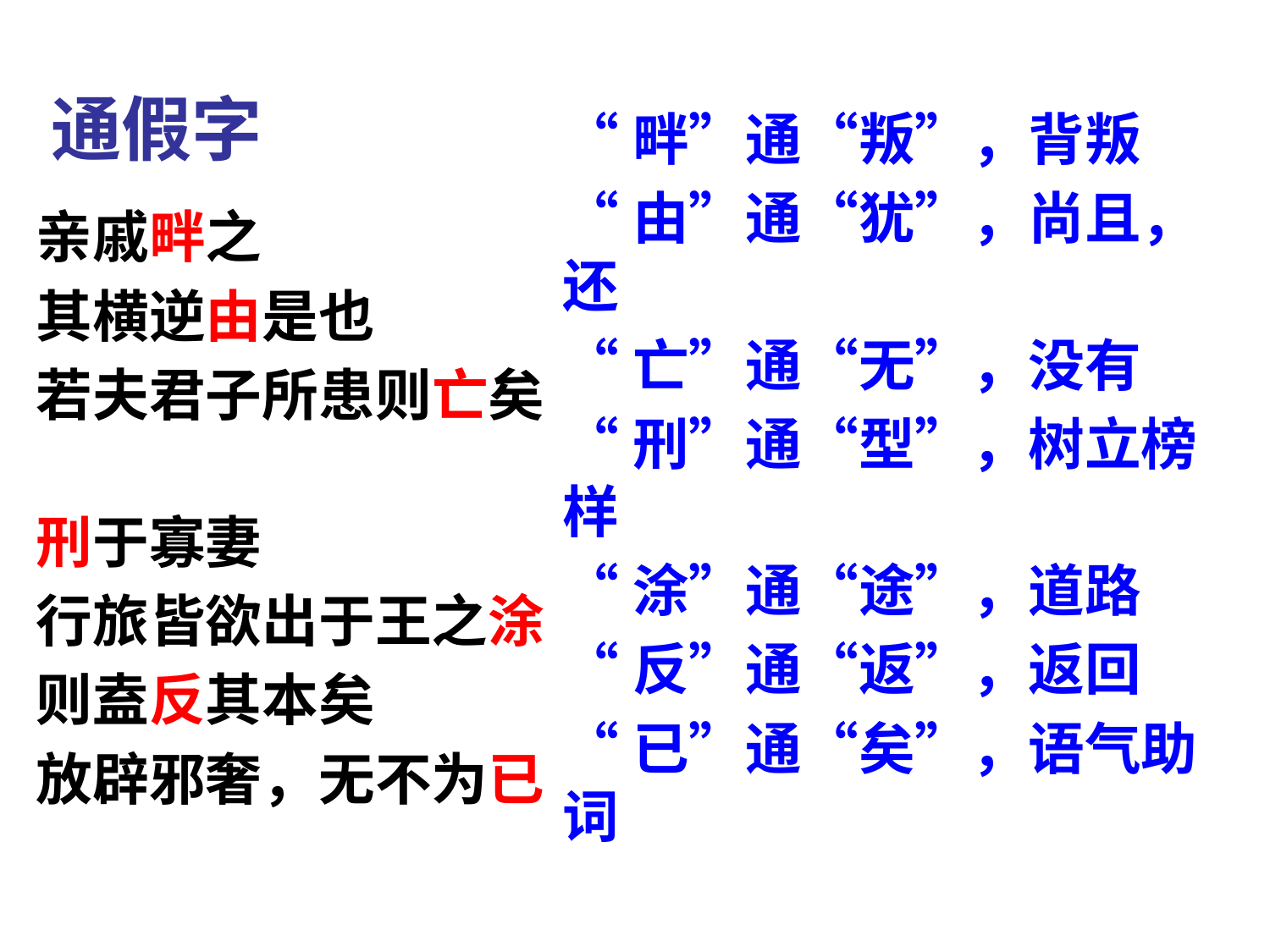

# 通假字
“畔”通“叛”，背叛
“由”通“犹”，尚且，还
“亡”通“无”，没有
“刑”通“型”，树立榜样
“涂”通“途”，道路
“反”通“返”，返回
“已”通“矣”，语气助词
亲戚畔之
其横逆由是也
若夫君子所患则亡矣
刑于寡妻
行旅皆欲出于王之涂
则盍反其本矣
放辟邪奢，无不为已